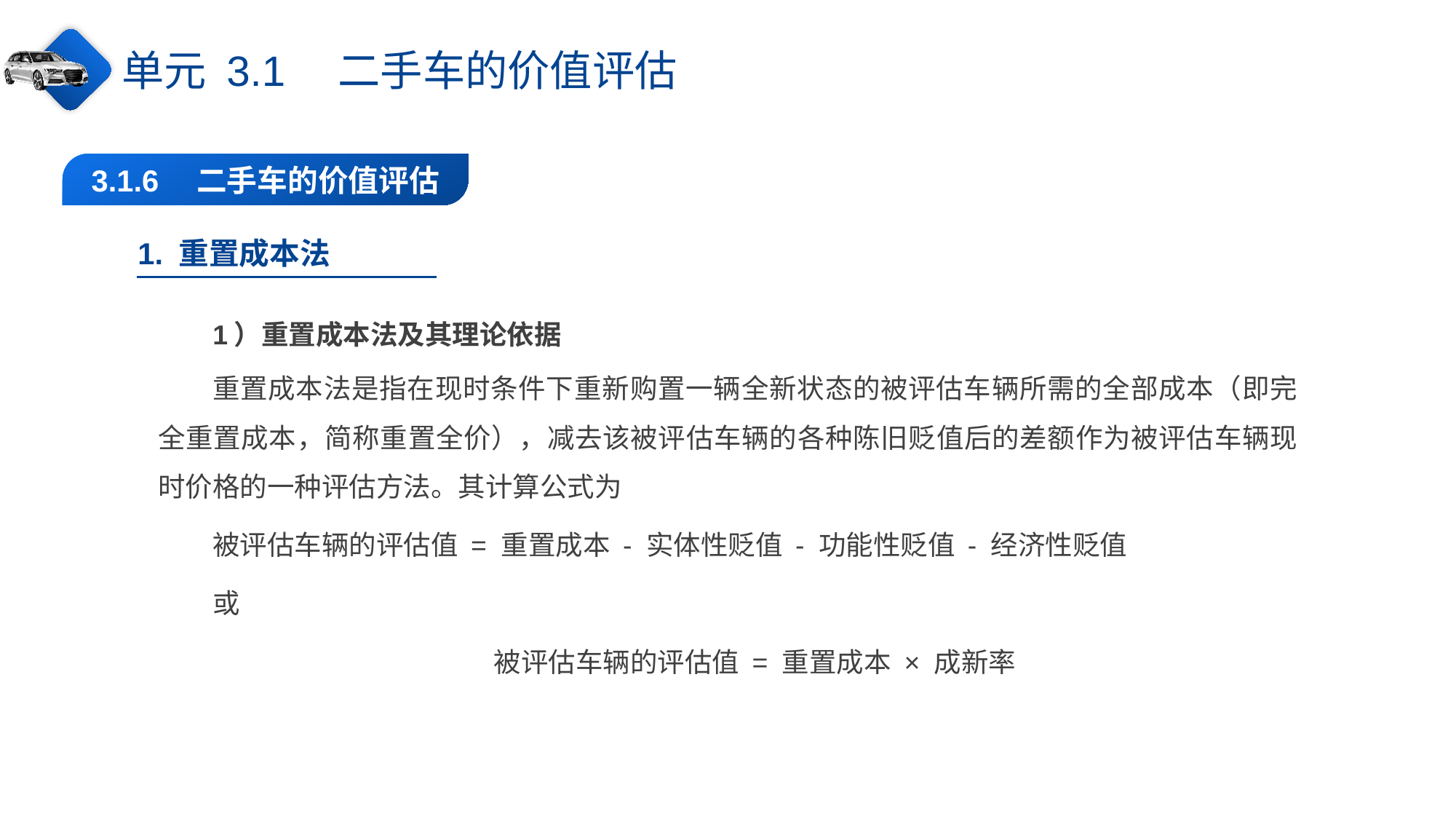

单元 3.1　二手车的价值评估
3.1.6　二手车的价值评估
1. 重置成本法
1）重置成本法及其理论依据
重置成本法是指在现时条件下重新购置一辆全新状态的被评估车辆所需的全部成本（即完全重置成本，简称重置全价），减去该被评估车辆的各种陈旧贬值后的差额作为被评估车辆现时价格的一种评估方法。其计算公式为
被评估车辆的评估值 = 重置成本 - 实体性贬值 - 功能性贬值 - 经济性贬值
或
被评估车辆的评估值 = 重置成本 × 成新率